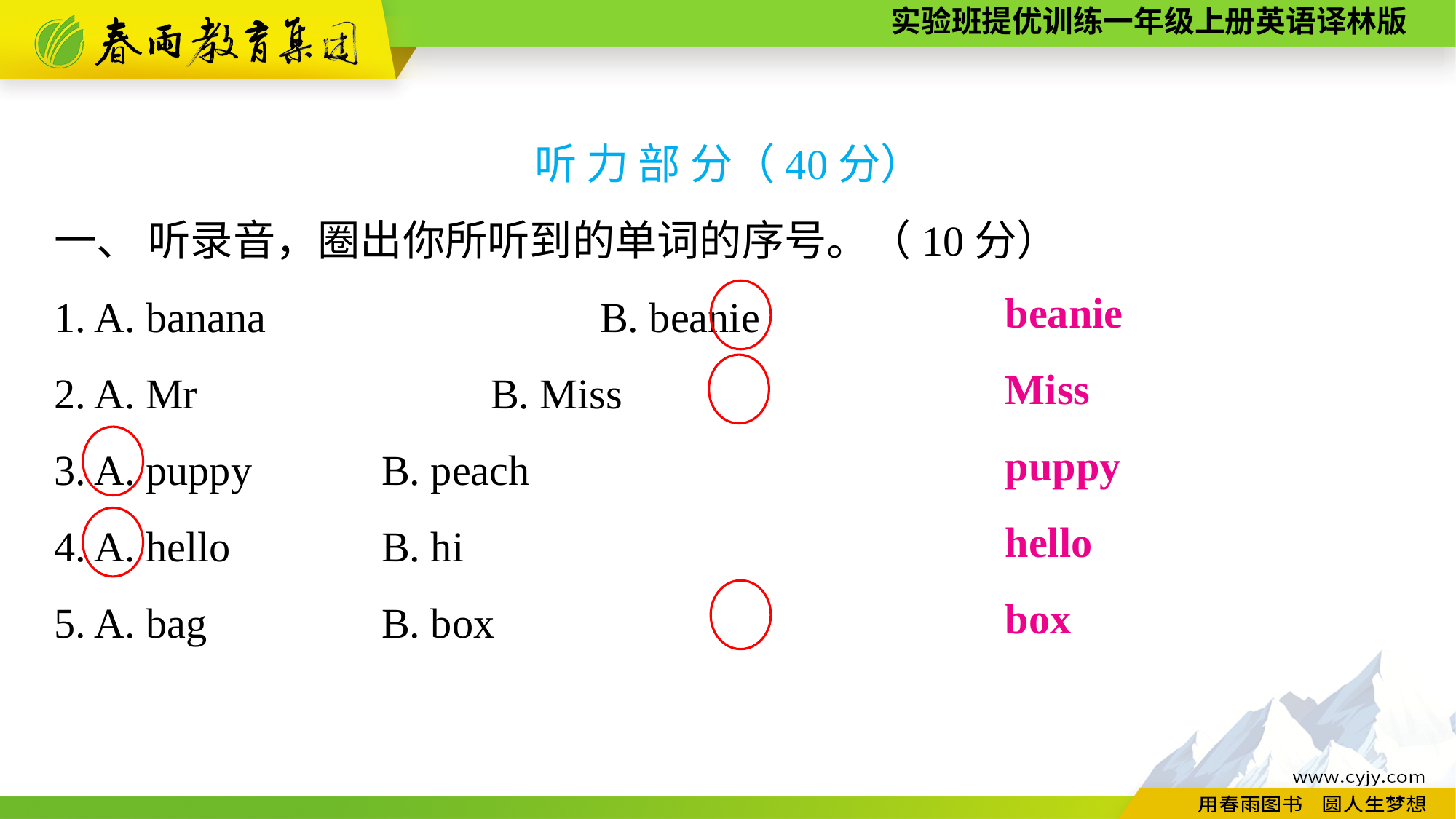

听 力 部 分（40分）
一、 听录音，圈出你所听到的单词的序号。（10分）
1. A. banana　　　		B. beanie
2. A. Mr　　　		B. Miss
3. A. puppy		B. peach
4. A. hello		B. hi
5. A. bag		B. box
beanie
Miss
puppy
hello
box